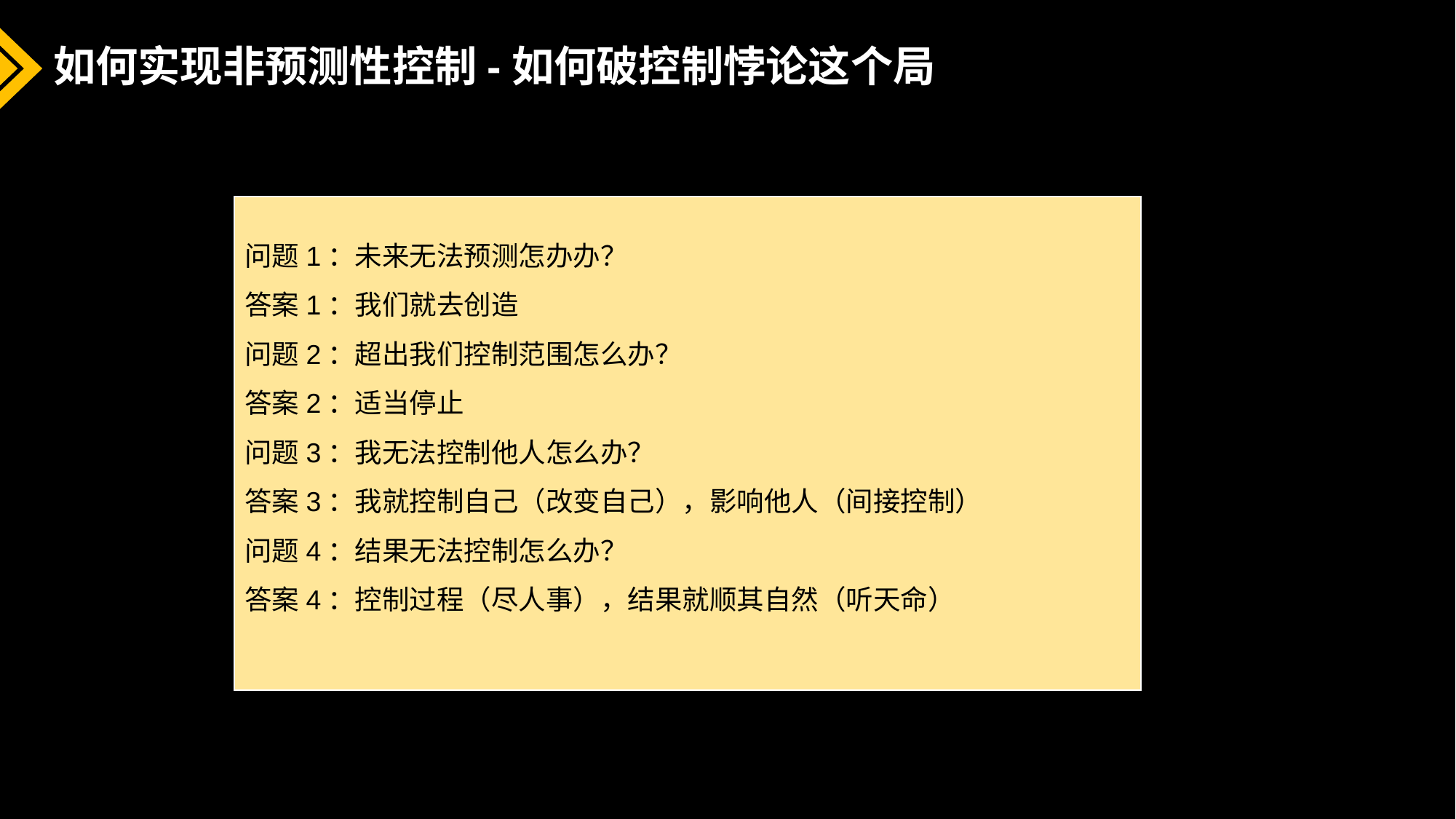

# 如何实现非预测性控制-如何破控制悖论这个局
问题1：未来无法预测怎办办？
答案1：我们就去创造
问题2：超出我们控制范围怎么办？
答案2：适当停止
问题3：我无法控制他人怎么办？
答案3：我就控制自己（改变自己），影响他人（间接控制）
问题4：结果无法控制怎么办？
答案4：控制过程（尽人事），结果就顺其自然（听天命）